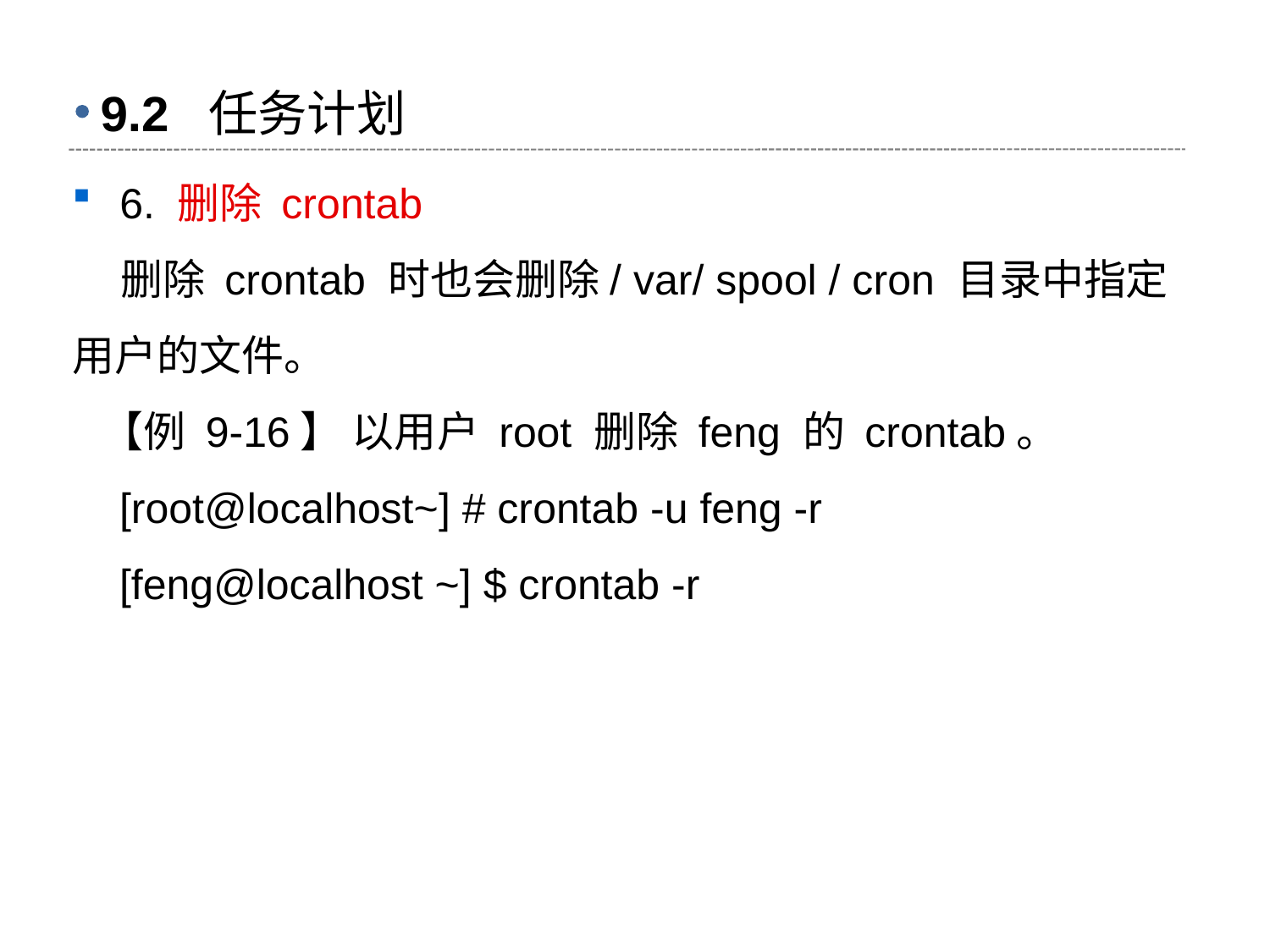

# 9.2  任务计划

6. 删除 crontab
    删除 crontab 时也会删除/ var/ spool / cron 目录中指定用户的文件。
  【例 9-16】 以用户 root 删除 feng 的 crontab。
    [root@localhost~] # crontab -u feng -r
    [feng@localhost ~] $ crontab -r